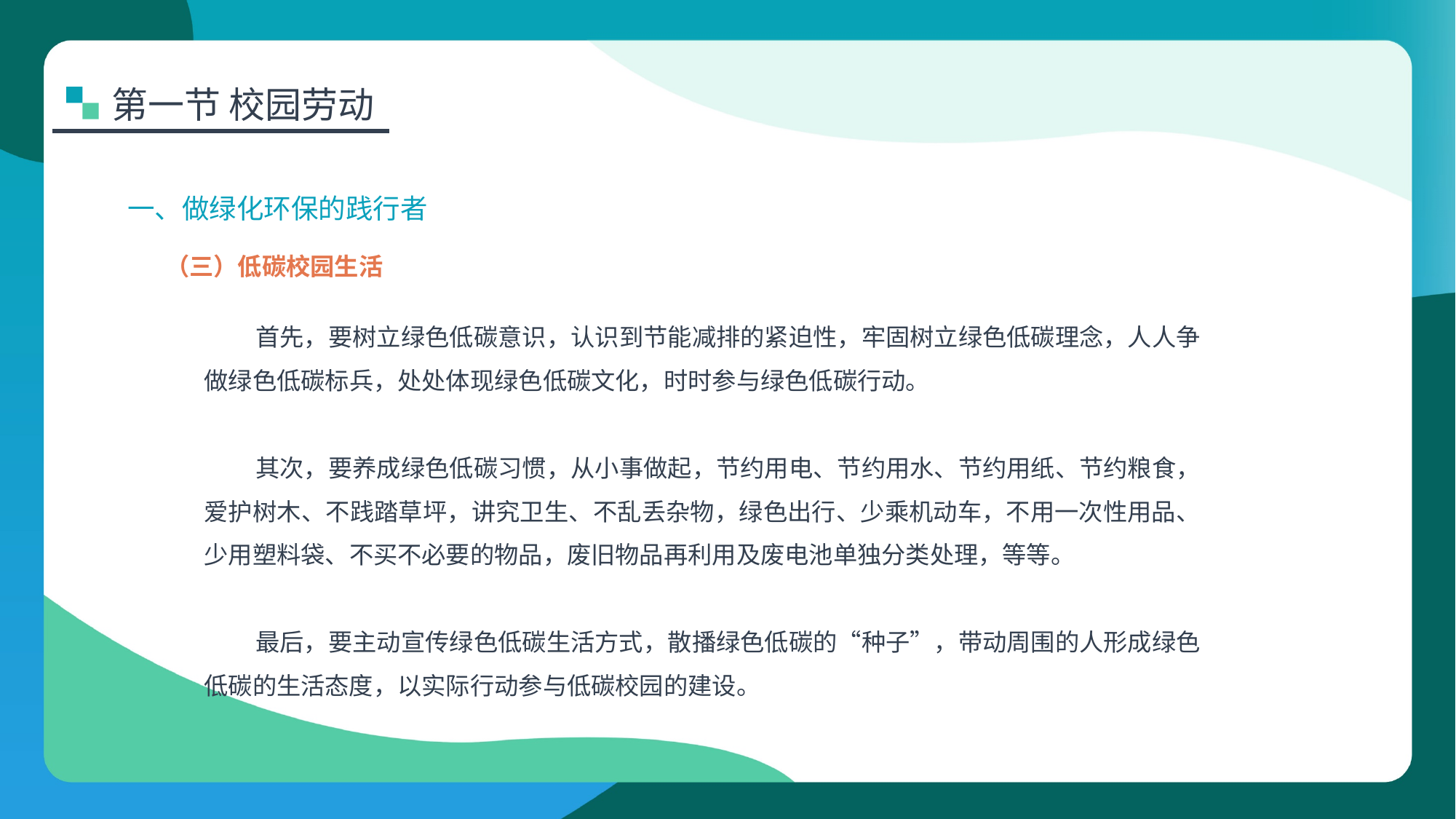

第一节 校园劳动

一、做绿化环保的践行者
（三）低碳校园生活
首先，要树立绿色低碳意识，认识到节能减排的紧迫性，牢固树立绿色低碳理念，人人争做绿色低碳标兵，处处体现绿色低碳文化，时时参与绿色低碳行动。

其次，要养成绿色低碳习惯，从小事做起，节约用电、节约用水、节约用纸、节约粮食，爱护树木、不践踏草坪，讲究卫生、不乱丢杂物，绿色出行、少乘机动车，不用一次性用品、少用塑料袋、不买不必要的物品，废旧物品再利用及废电池单独分类处理，等等。

最后，要主动宣传绿色低碳生活方式，散播绿色低碳的“种子”，带动周围的人形成绿色低碳的生活态度，以实际行动参与低碳校园的建设。